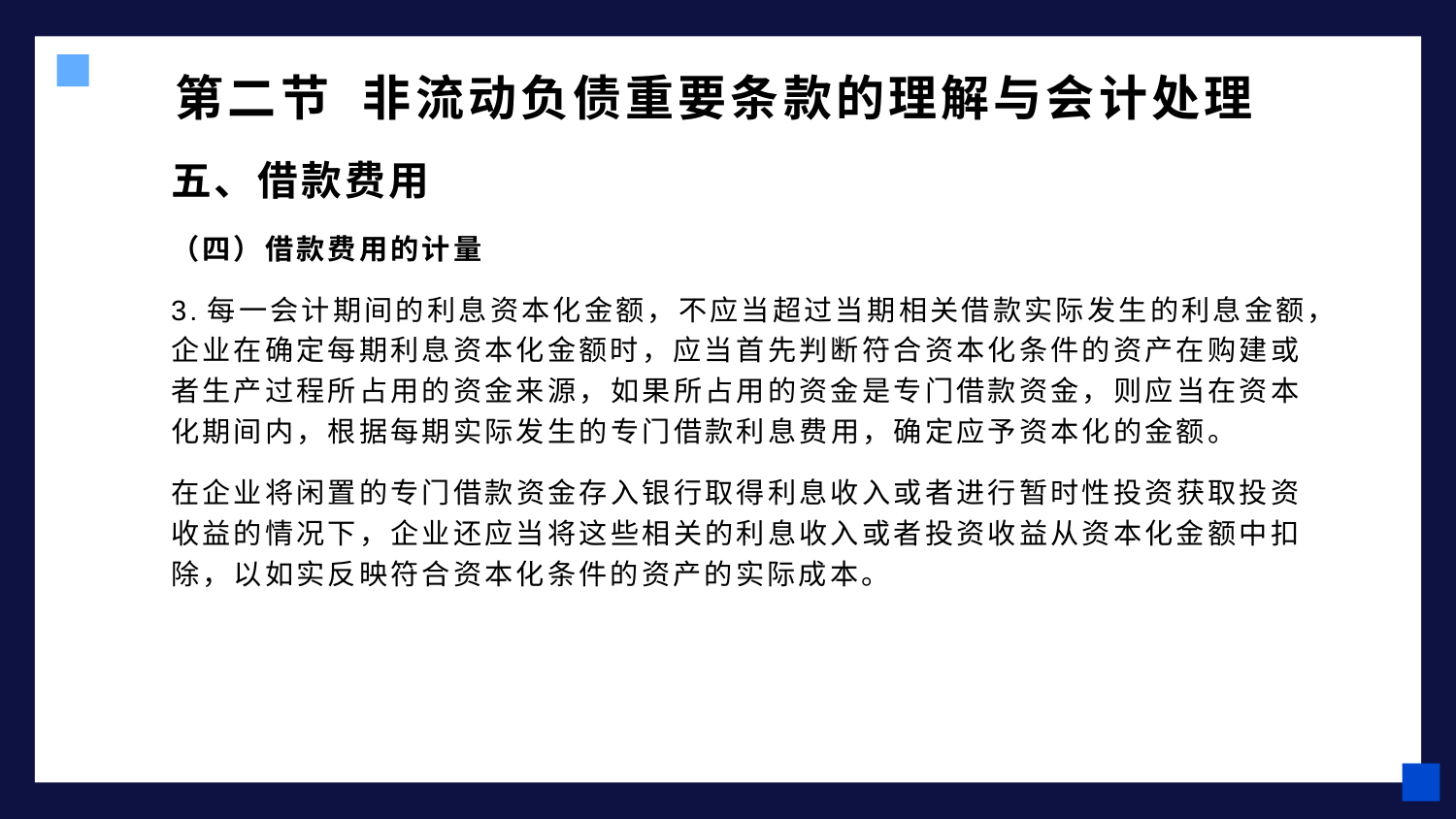

# 第二节  非流动负债重要条款的理解与会计处理
五、借款费用
（四）借款费用的计量
3.每一会计期间的利息资本化金额，不应当超过当期相关借款实际发生的利息金额，企业在确定每期利息资本化金额时，应当首先判断符合资本化条件的资产在购建或者生产过程所占用的资金来源，如果所占用的资金是专门借款资金，则应当在资本化期间内，根据每期实际发生的专门借款利息费用，确定应予资本化的金额。
在企业将闲置的专门借款资金存入银行取得利息收入或者进行暂时性投资获取投资收益的情况下，企业还应当将这些相关的利息收入或者投资收益从资本化金额中扣除，以如实反映符合资本化条件的资产的实际成本。